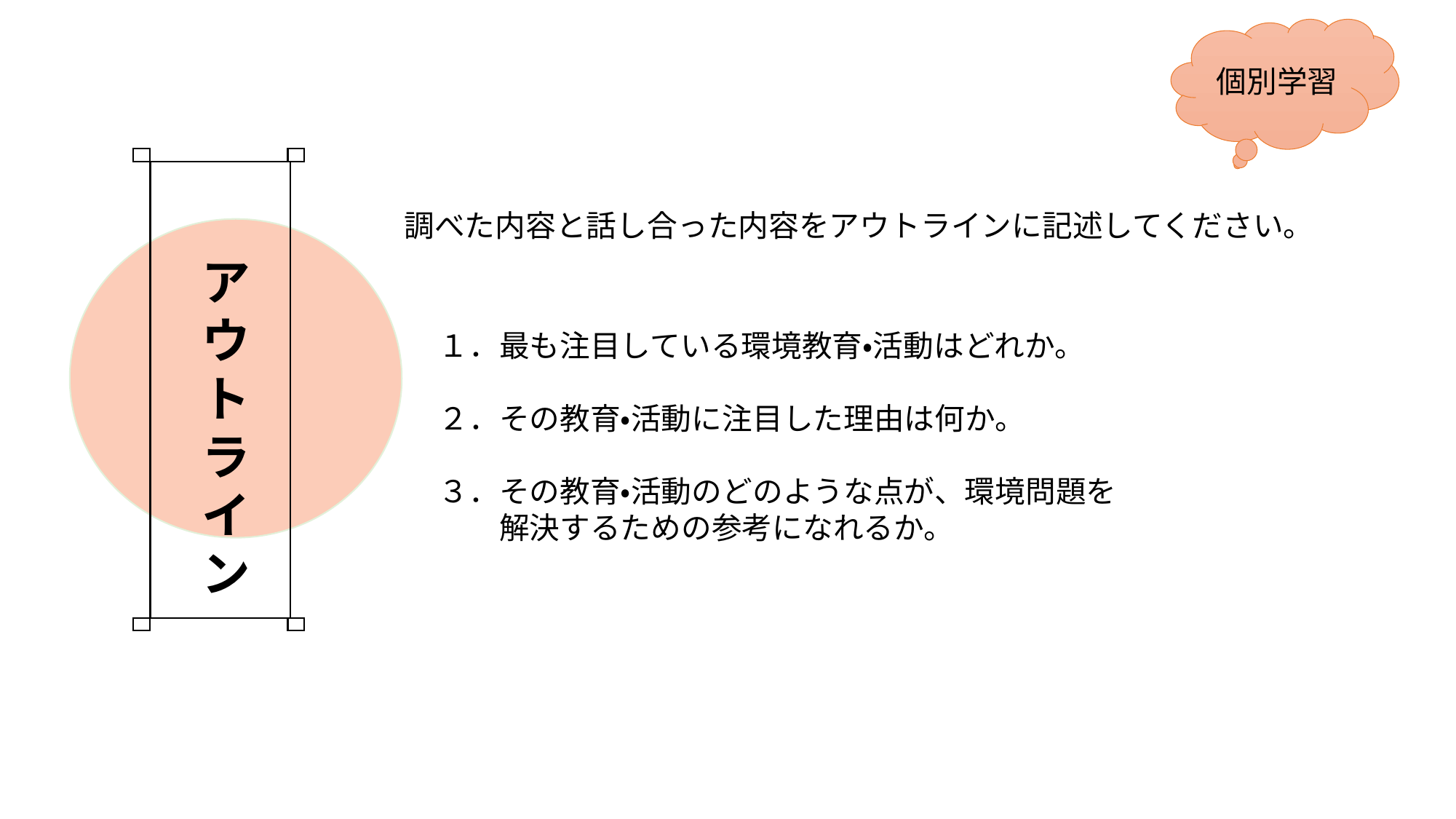

個別学習

ア
ウ
ト
ラ
イ
ン
調べた内容と話し合った内容をアウトラインに記述してください。

１．最も注目している環境教育・活動はどれか。

２．その教育・活動に注目した理由は何か。

３．その教育・活動のどのような点が、環境問題を
　　解決するための参考になれるか。